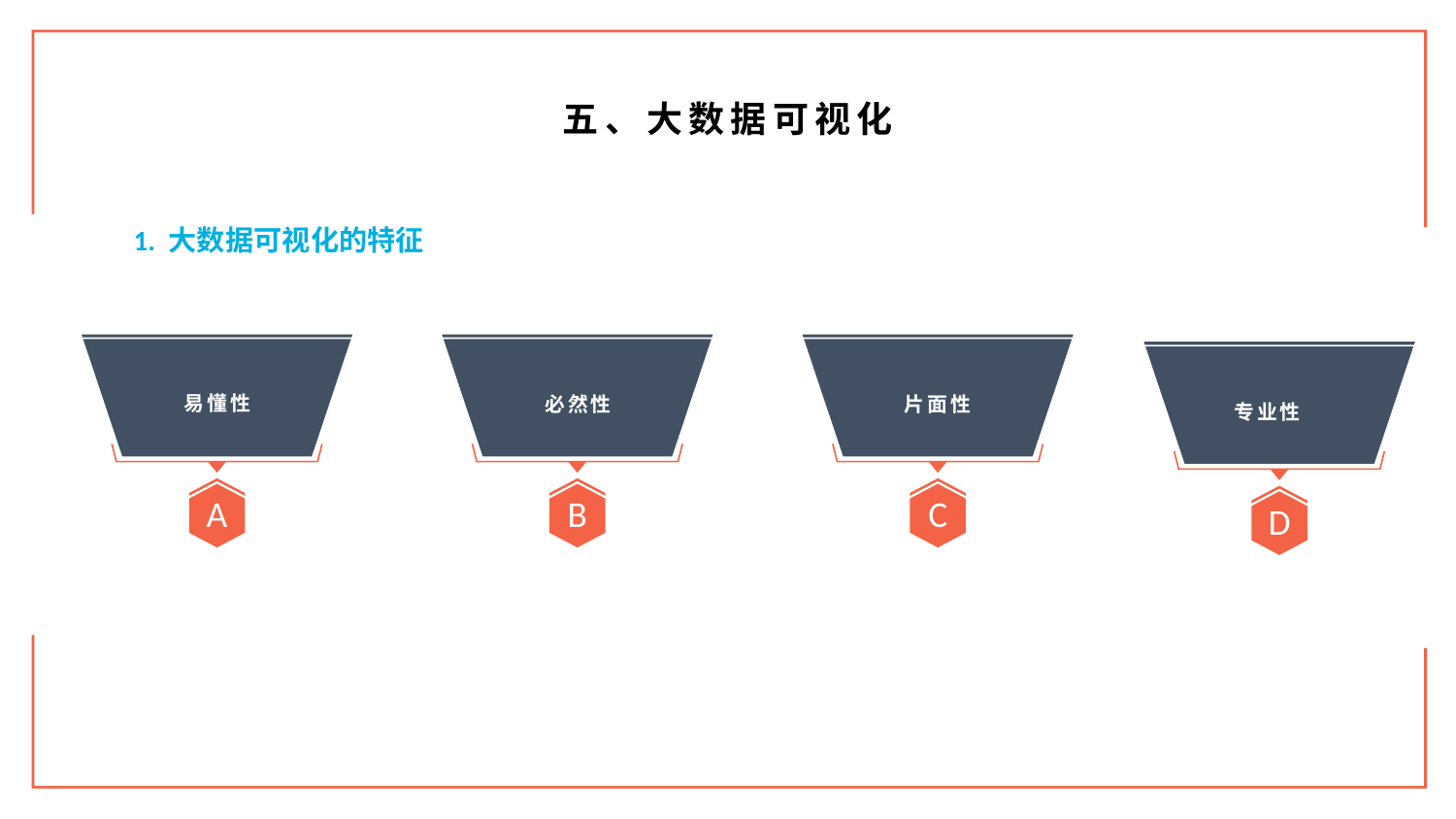

五、大数据可视化
1. 大数据可视化的特征

A

B

C

D
易懂性
必然性
片面性
专业性
6. 授权侵犯
5. 行为否认
7. 恶意攻击